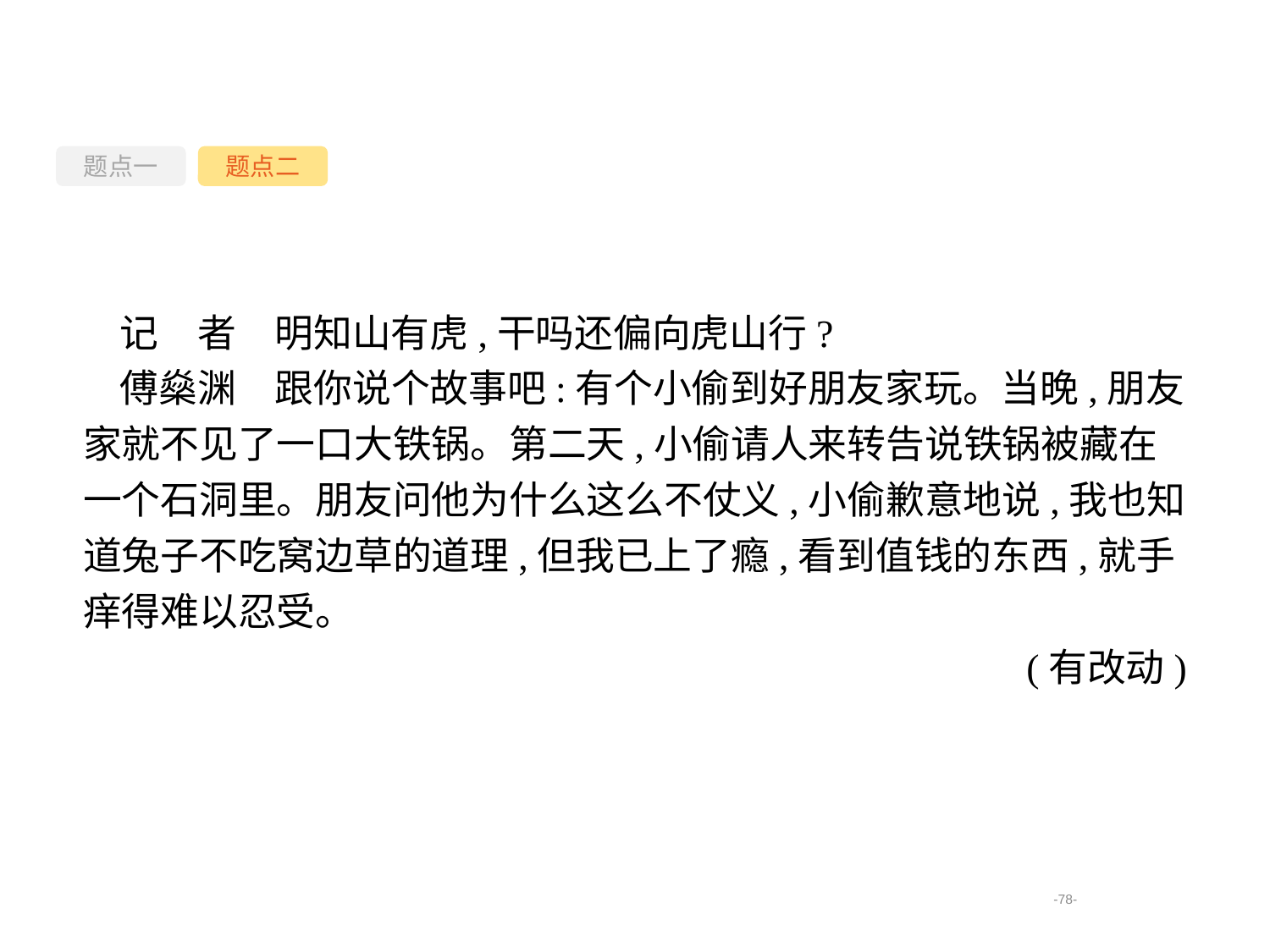

题点一
题点二
记　者　明知山有虎,干吗还偏向虎山行?
傅燊渊　跟你说个故事吧:有个小偷到好朋友家玩。当晚,朋友家就不见了一口大铁锅。第二天,小偷请人来转告说铁锅被藏在一个石洞里。朋友问他为什么这么不仗义,小偷歉意地说,我也知道兔子不吃窝边草的道理,但我已上了瘾,看到值钱的东西,就手痒得难以忍受。
(有改动)
-78-